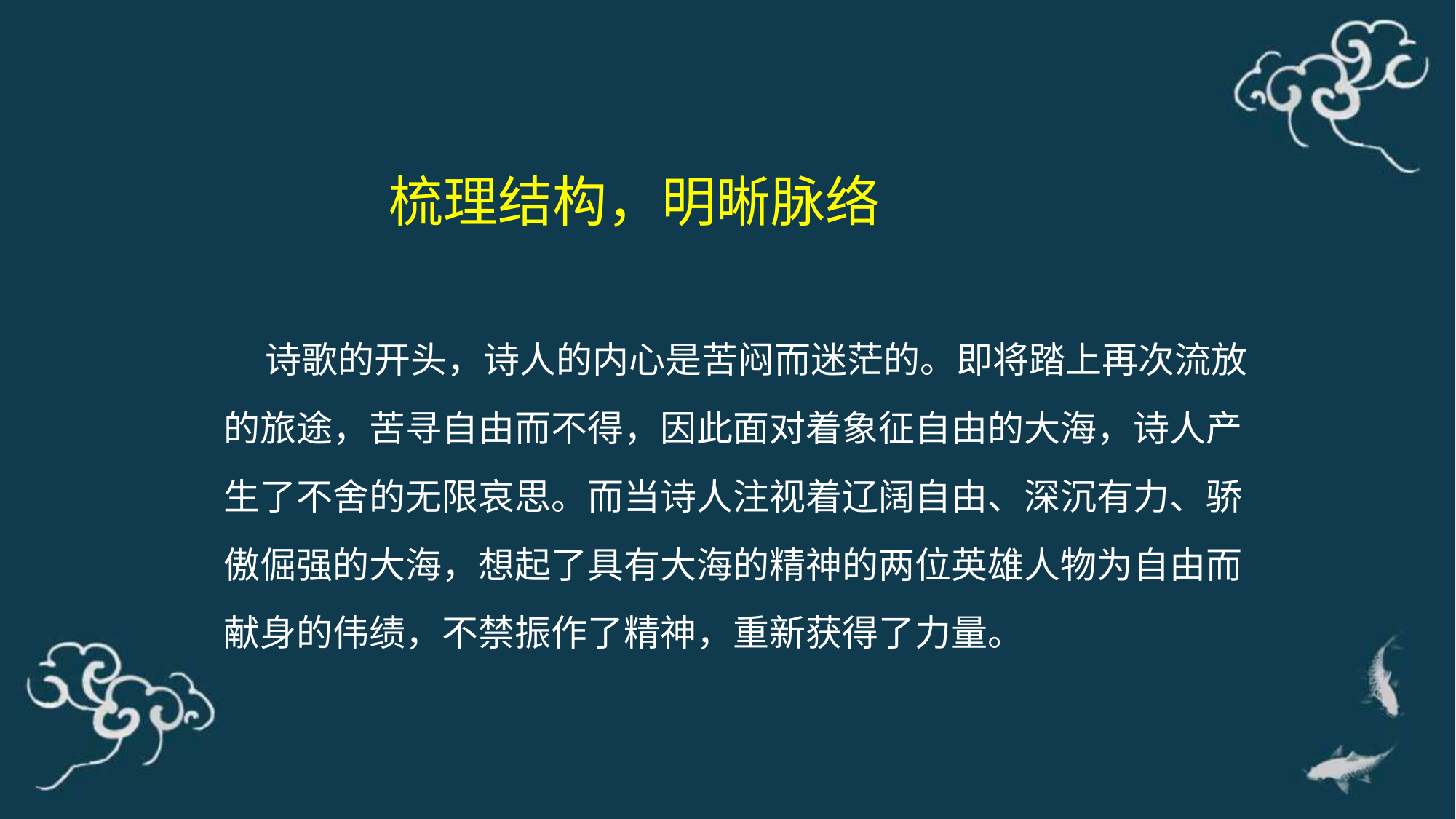

梳理结构，明晰脉络
    诗歌的开头，诗人的内心是苦闷而迷茫的。即将踏上再次流放的旅途，苦寻自由而不得，因此面对着象征自由的大海，诗人产生了不舍的无限哀思。而当诗人注视着辽阔自由、深沉有力、骄傲倔强的大海，想起了具有大海的精神的两位英雄人物为自由而献身的伟绩，不禁振作了精神，重新获得了力量。